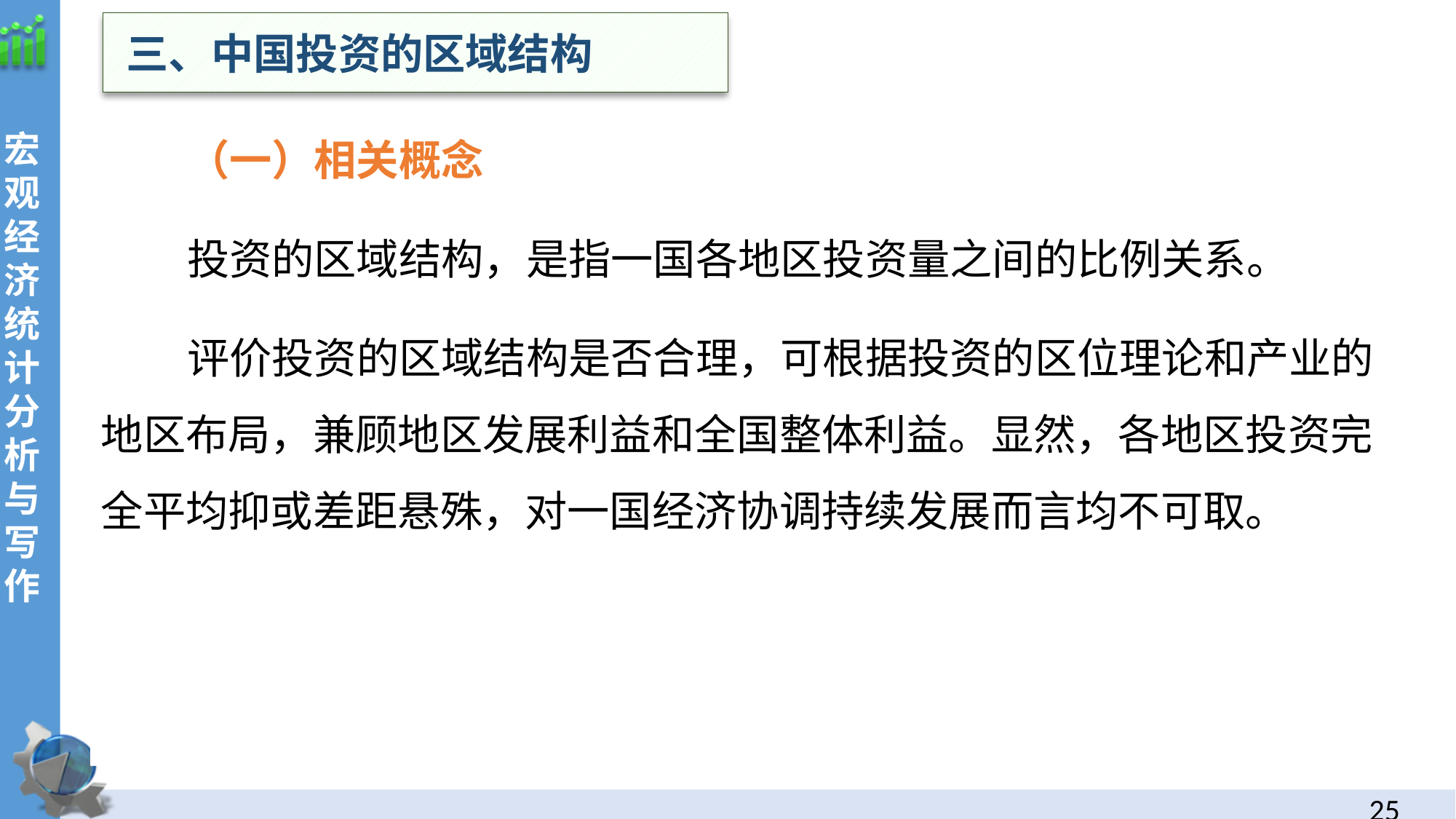

三、中国投资的区域结构
（一）相关概念
投资的区域结构，是指一国各地区投资量之间的比例关系。
评价投资的区域结构是否合理，可根据投资的区位理论和产业的地区布局，兼顾地区发展利益和全国整体利益。显然，各地区投资完全平均抑或差距悬殊，对一国经济协调持续发展而言均不可取。

25